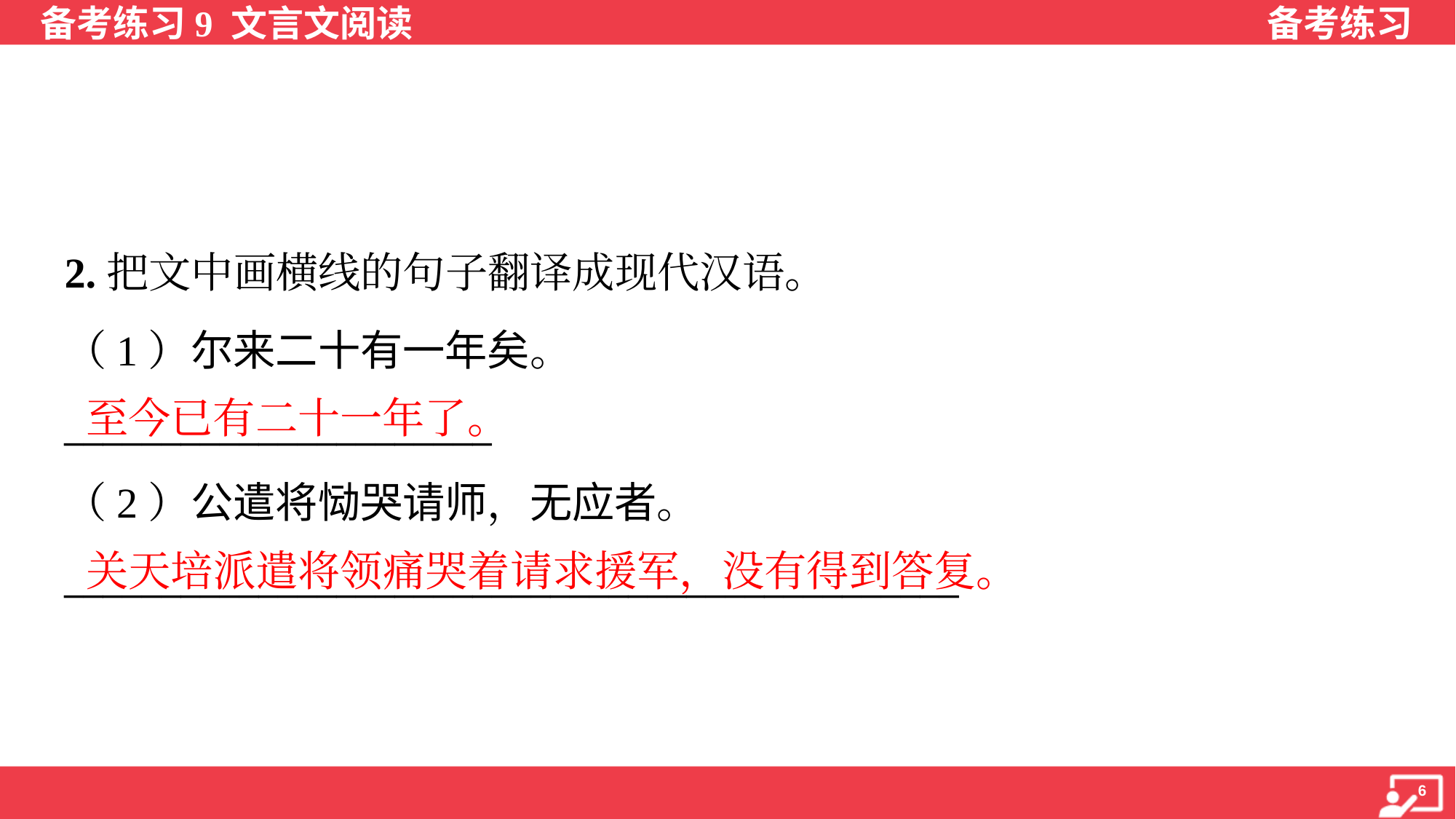

2.把文中画横线的句子翻译成现代汉语。
（1）尔来二十有一年矣。
______________________
至今已有二十一年了。
（2）公遣将恸哭请师，无应者。
______________________________________________
关天培派遣将领痛哭着请求援军，没有得到答复。